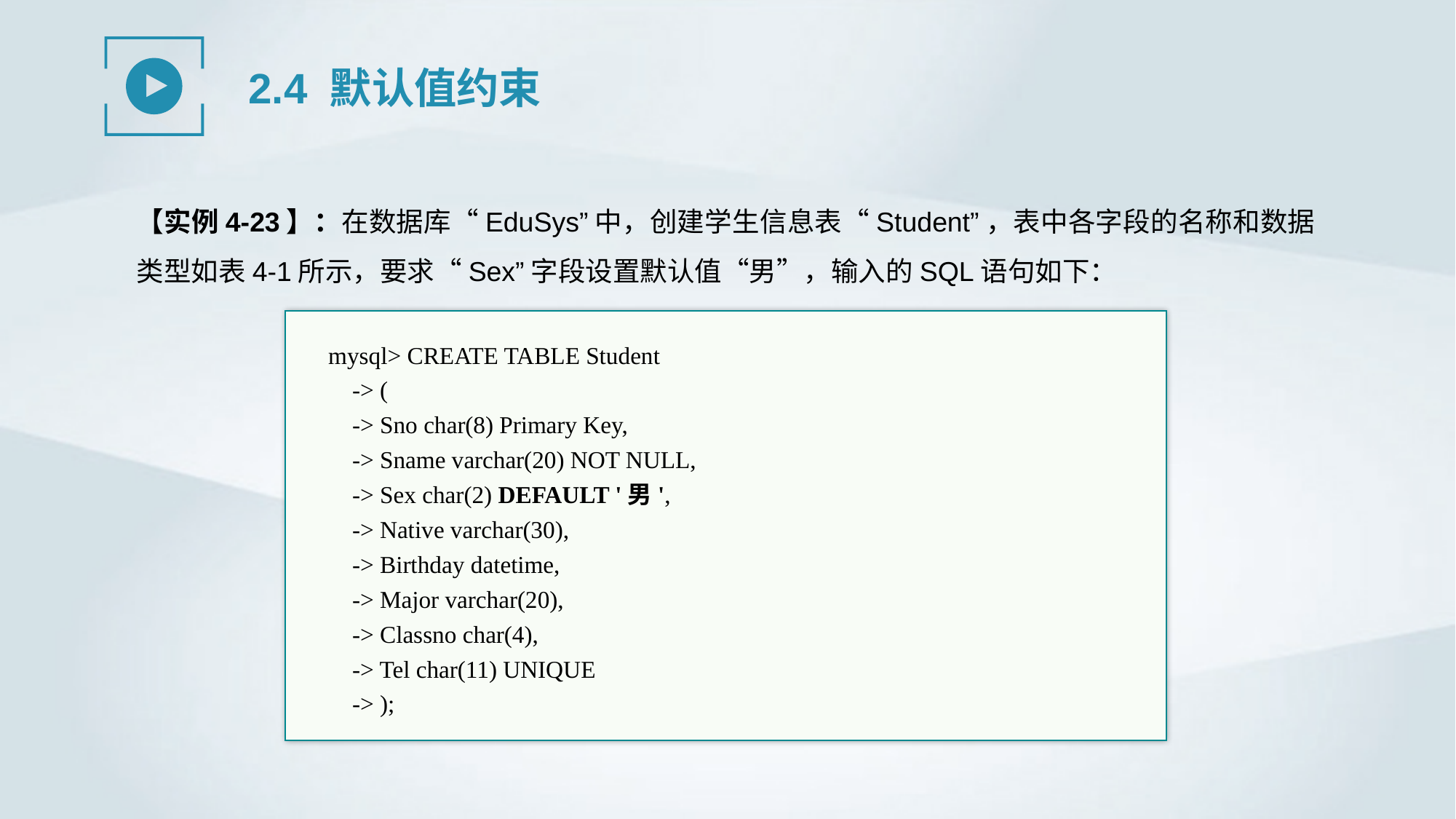

2.4 默认值约束
【实例4-23】：在数据库“EduSys”中，创建学生信息表“Student”，表中各字段的名称和数据类型如表4-1所示，要求“Sex”字段设置默认值“男”，输入的SQL语句如下：
mysql> CREATE TABLE Student
    -> (
    -> Sno char(8) Primary Key,
    -> Sname varchar(20) NOT NULL,
    -> Sex char(2) DEFAULT '男',
    -> Native varchar(30),
    -> Birthday datetime,
    -> Major varchar(20),
    -> Classno char(4),
    -> Tel char(11) UNIQUE
    -> );